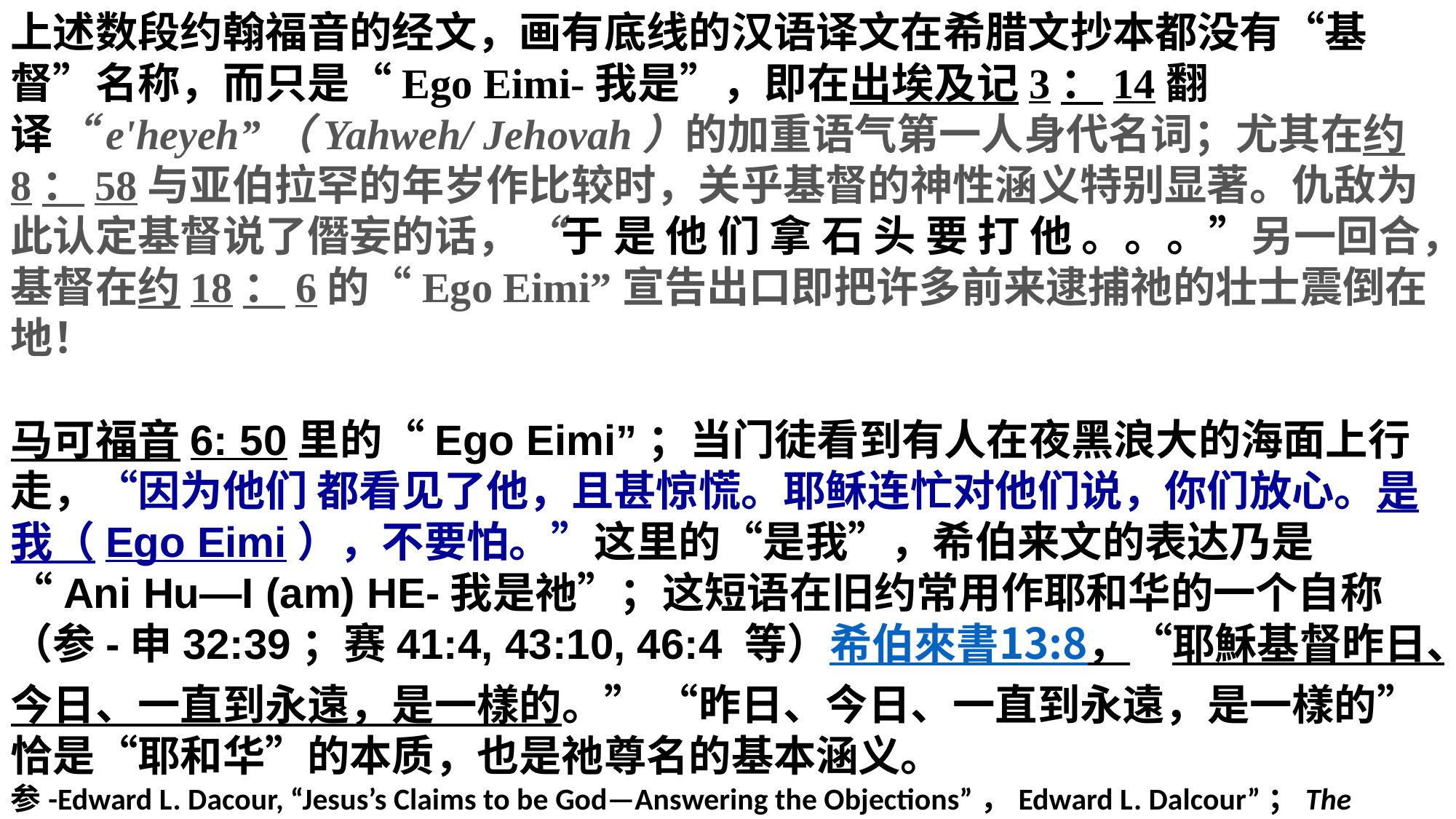

上述数段约翰福音的经文，画有底线的汉语译文在希腊文抄本都没有“基督”名称，而只是“Ego Eimi-我是”，即在出埃及记3：14翻译“e'heyeh”（Yahweh/ Jehovah）的加重语气第一人身代名词；尤其在约8：58与亚伯拉罕的年岁作比较时，关乎基督的神性涵义特别显著。仇敌为此认定基督说了僭妄的话，“于 是 他 们 拿 石 头 要 打 他 。。。”另一回合，基督在约18：6的“Ego Eimi”宣告出口即把许多前来逮捕祂的壮士震倒在地！

马可福音6: 50里的“Ego Eimi”；当门徒看到有人在夜黑浪大的海面上行走，“因为他们 都看见了他，且甚惊慌。耶稣连忙对他们说，你们放心。是我（Ego Eimi），不要怕。”这里的“是我”，希伯来文的表达乃是 “Ani Hu—I (am) HE-我是祂”；这短语在旧约常用作耶和华的一个自称（参-申32:39；赛41:4, 43:10, 46:4 等）希伯來書13:8，“耶穌基督昨日、今日、一直到永遠，是一樣的。” “昨日、今日、一直到永遠，是一樣的”恰是“耶和华”的本质，也是祂尊名的基本涵义。
参-Edward L. Dacour, “Jesus’s Claims to be God—Answering the Objections”，Edward L. Dalcour”；The Journal for Trinitarian Studies，Pub. By The Christian Apologetics and Research Ministry，2013; pp. 91-117, （*3）